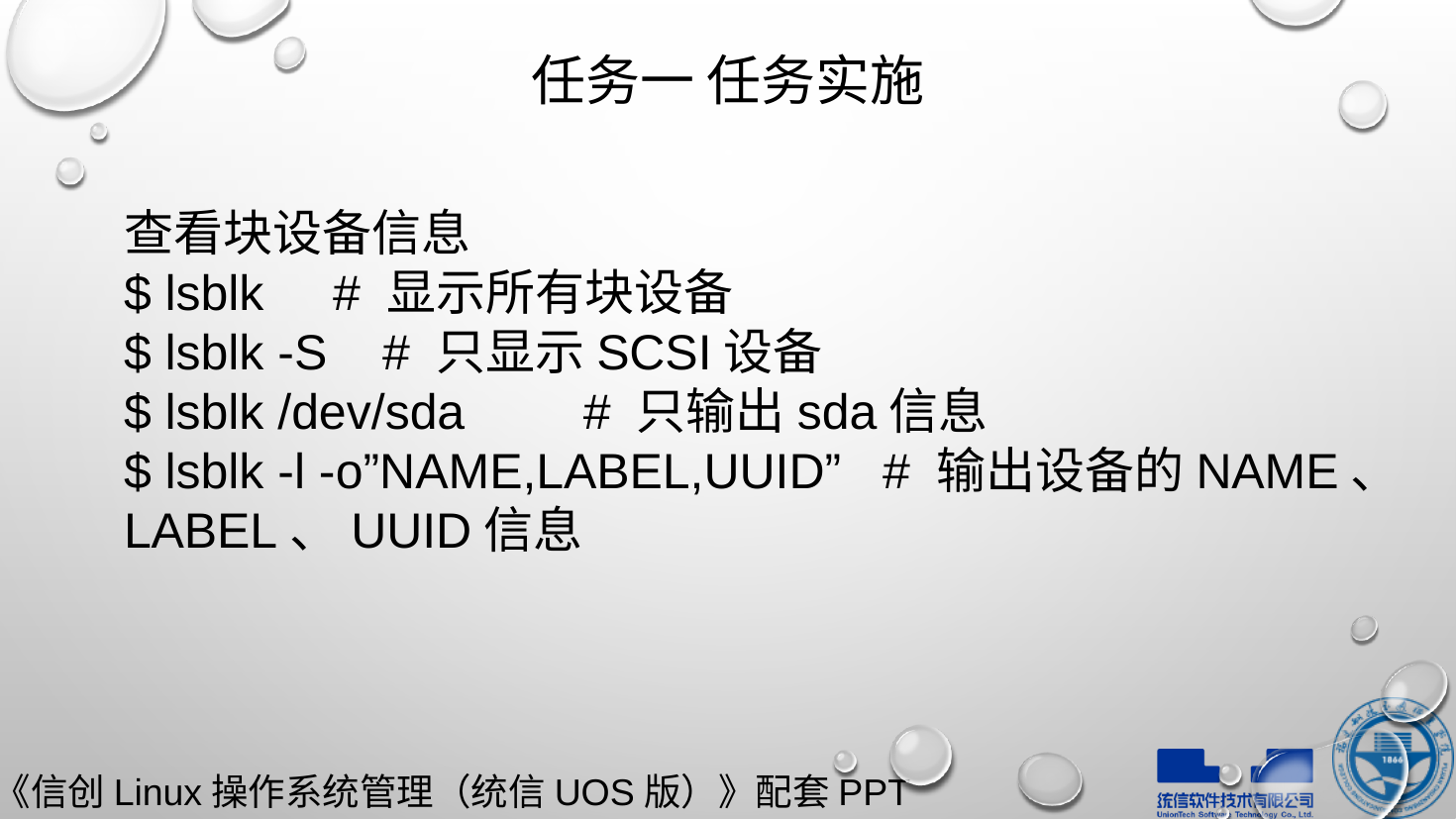

# 任务一 任务实施
查看块设备信息
$ lsblk     # 显示所有块设备
$ lsblk -S    # 只显示SCSI设备
$ lsblk /dev/sda	 # 只输出sda信息
$ lsblk -l -o”NAME,LABEL,UUID”   # 输出设备的NAME、LABEL、UUID信息